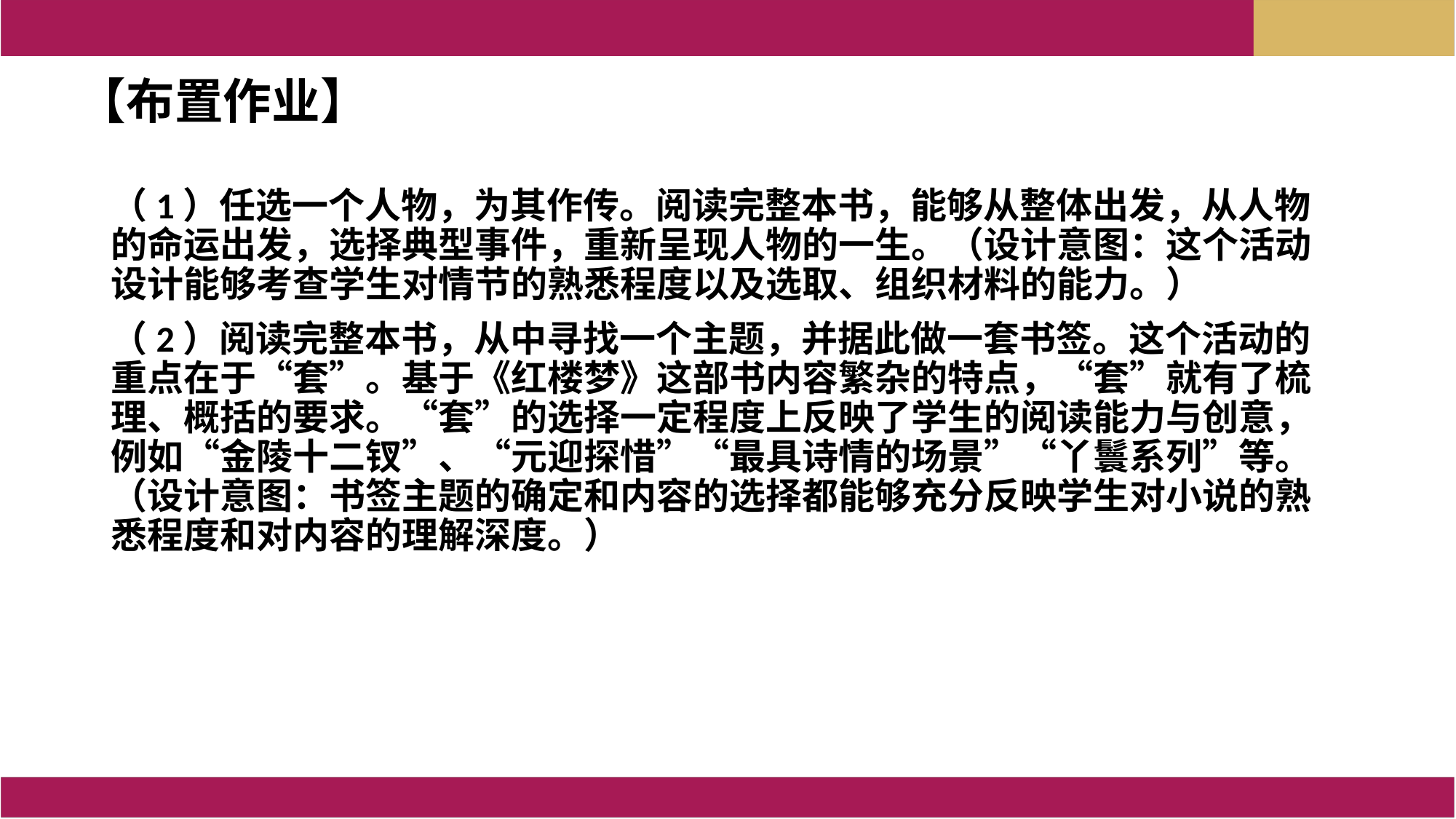

【布置作业】
（1）任选一个人物，为其作传。阅读完整本书，能够从整体出发，从人物的命运出发，选择典型事件，重新呈现人物的一生。（设计意图：这个活动设计能够考查学生对情节的熟悉程度以及选取、组织材料的能力。）
（2）阅读完整本书，从中寻找一个主题，并据此做一套书签。这个活动的重点在于“套”。基于《红楼梦》这部书内容繁杂的特点，“套”就有了梳理、概括的要求。“套”的选择一定程度上反映了学生的阅读能力与创意，例如“金陵十二钗”、“元迎探惜”“最具诗情的场景”“丫鬟系列”等。（设计意图：书签主题的确定和内容的选择都能够充分反映学生对小说的熟悉程度和对内容的理解深度。）